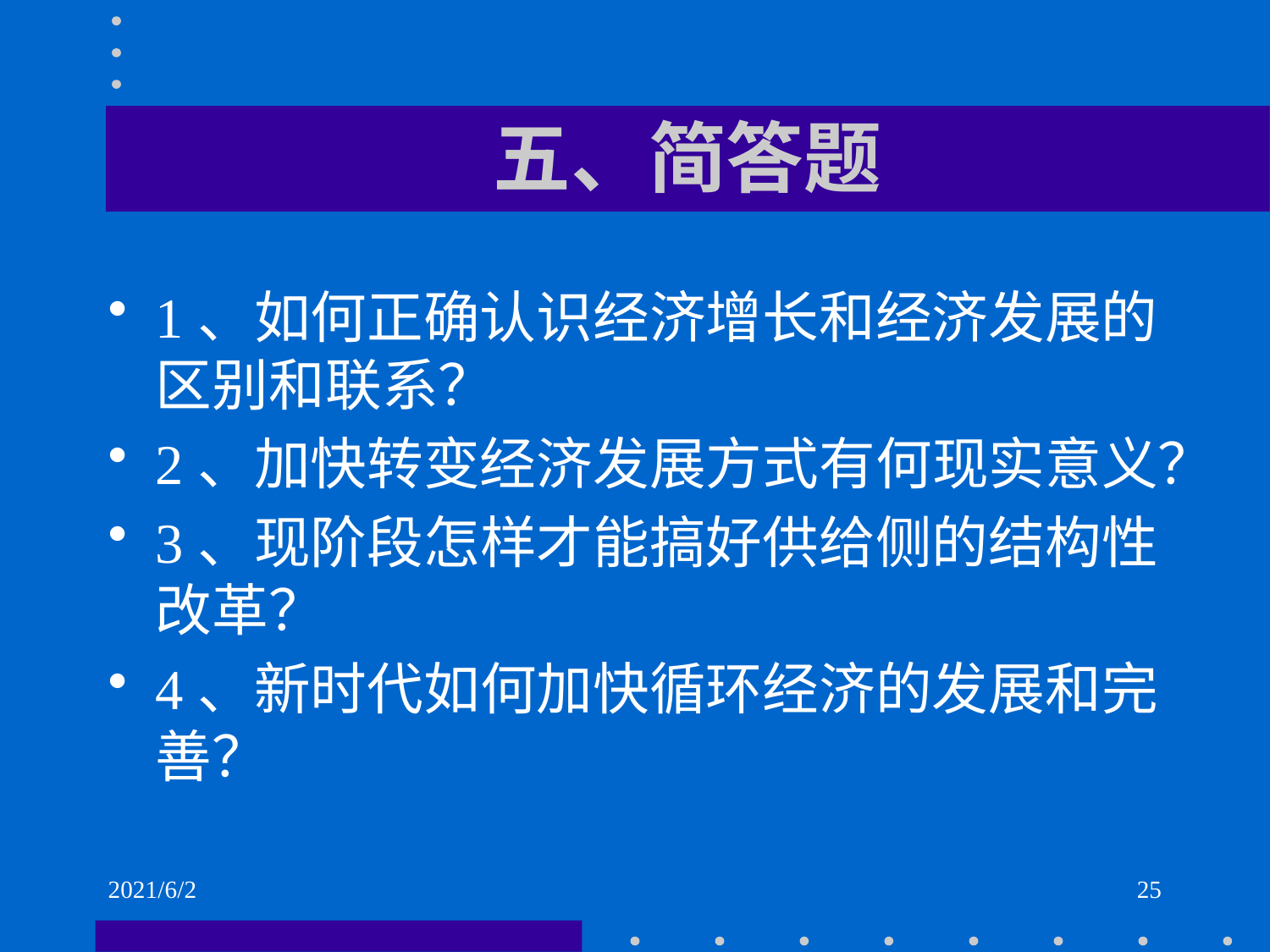

# 五、简答题
1、如何正确认识经济增长和经济发展的区别和联系？
2、加快转变经济发展方式有何现实意义？
3、现阶段怎样才能搞好供给侧的结构性改革？
4、新时代如何加快循环经济的发展和完善？
2021/6/2
25